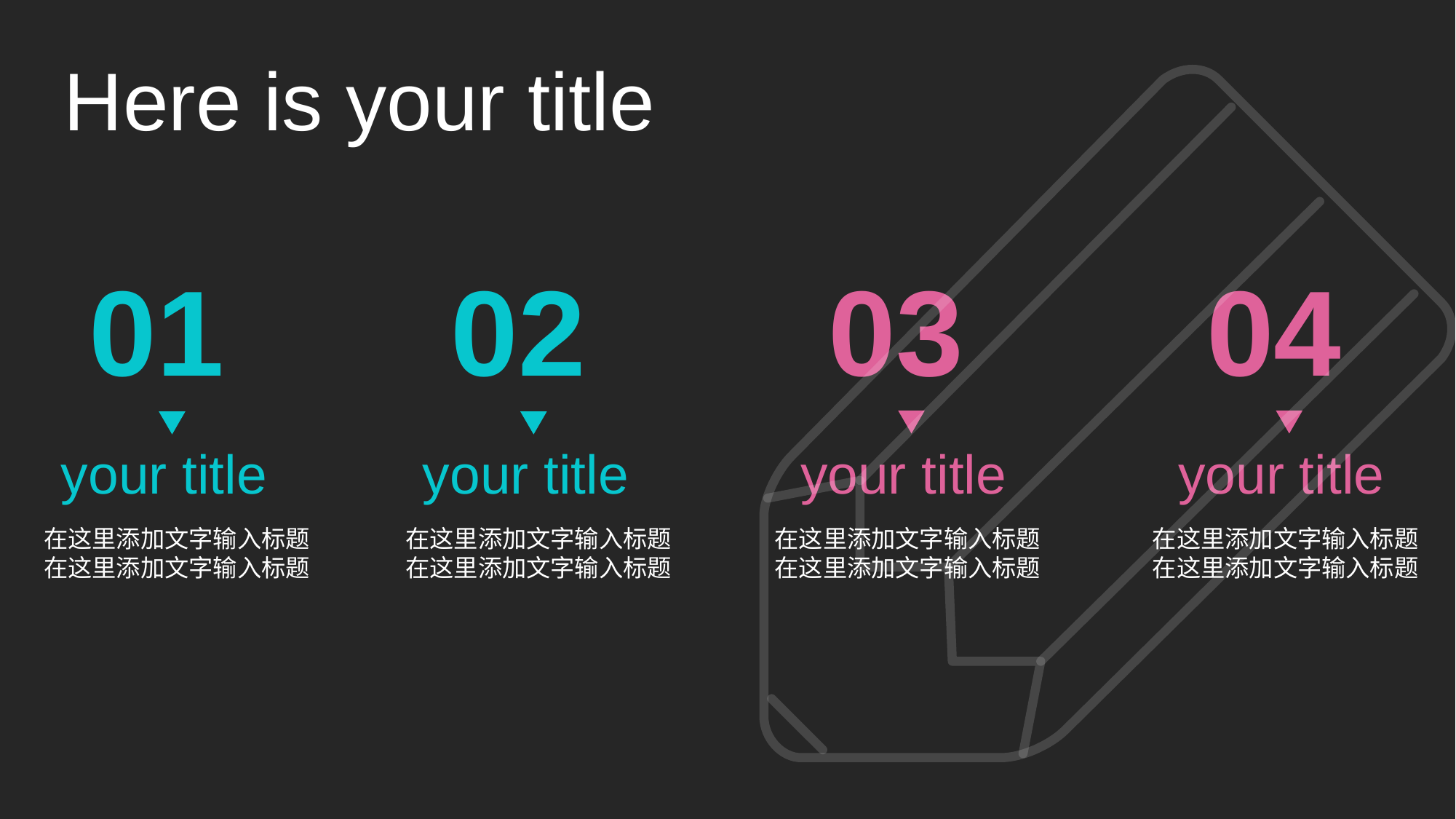

Here is your title

02
03
04
01

your title
your title
your title
your title
在这里添加文字输入标题在这里添加文字输入标题

在这里添加文字输入标题在这里添加文字输入标题

在这里添加文字输入标题在这里添加文字输入标题

在这里添加文字输入标题在这里添加文字输入标题